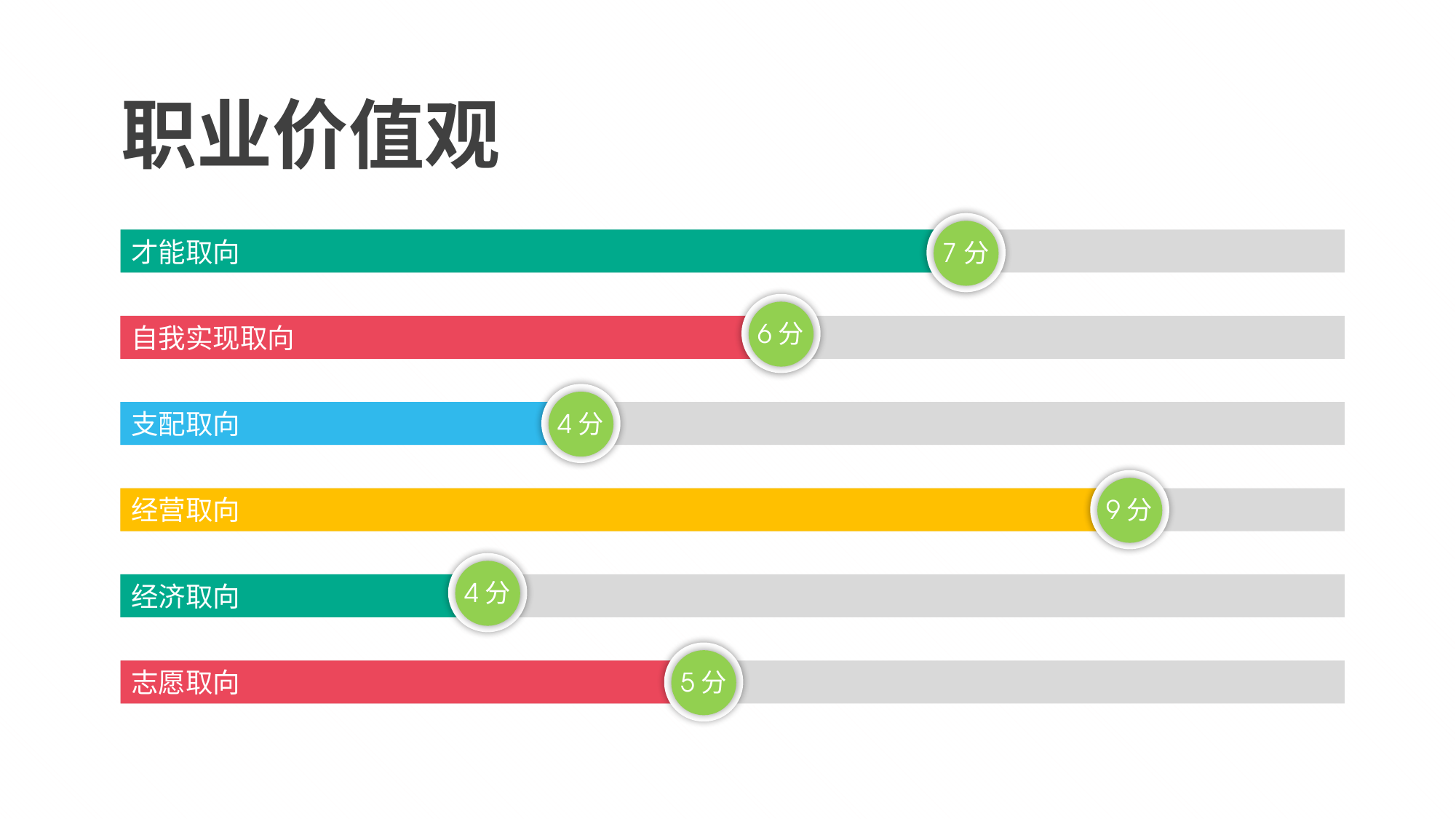

职业价值观

7分
才能取向

6分

自我实现取向

4分

支配取向

9分

经营取向

4分

经济取向

5分

志愿取向